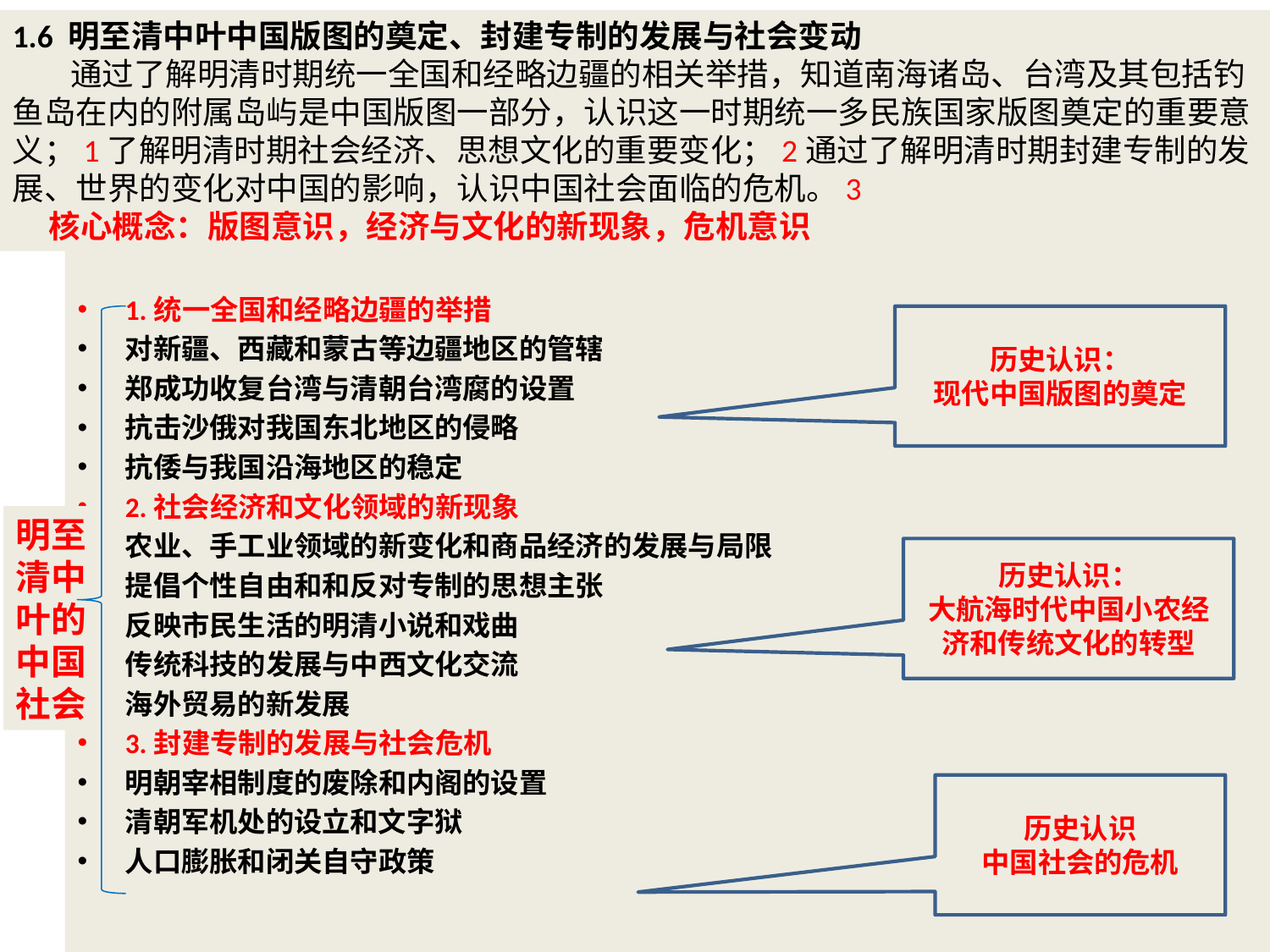

1.6 明至清中叶中国版图的奠定、封建专制的发展与社会变动
       通过了解明清时期统一全国和经略边疆的相关举措，知道南海诸岛、台湾及其包括钓鱼岛在内的附属岛屿是中国版图一部分，认识这一时期统一多民族国家版图奠定的重要意义；1了解明清时期社会经济、思想文化的重要变化；2通过了解明清时期封建专制的发展、世界的变化对中国的影响，认识中国社会面临的危机。3
    核心概念：版图意识，经济与文化的新现象，危机意识

1.统一全国和经略边疆的举措
对新疆、西藏和蒙古等边疆地区的管辖
郑成功收复台湾与清朝台湾腐的设置
抗击沙俄对我国东北地区的侵略
抗倭与我国沿海地区的稳定
2.社会经济和文化领域的新现象
农业、手工业领域的新变化和商品经济的发展与局限
提倡个性自由和和反对专制的思想主张
反映市民生活的明清小说和戏曲
传统科技的发展与中西文化交流
海外贸易的新发展
3.封建专制的发展与社会危机
明朝宰相制度的废除和内阁的设置
清朝军机处的设立和文字狱
人口膨胀和闭关自守政策

历史认识：
现代中国版图的奠定
明至清中叶的中国社会
历史认识：
大航海时代中国小农经济和传统文化的转型
历史认识
中国社会的危机